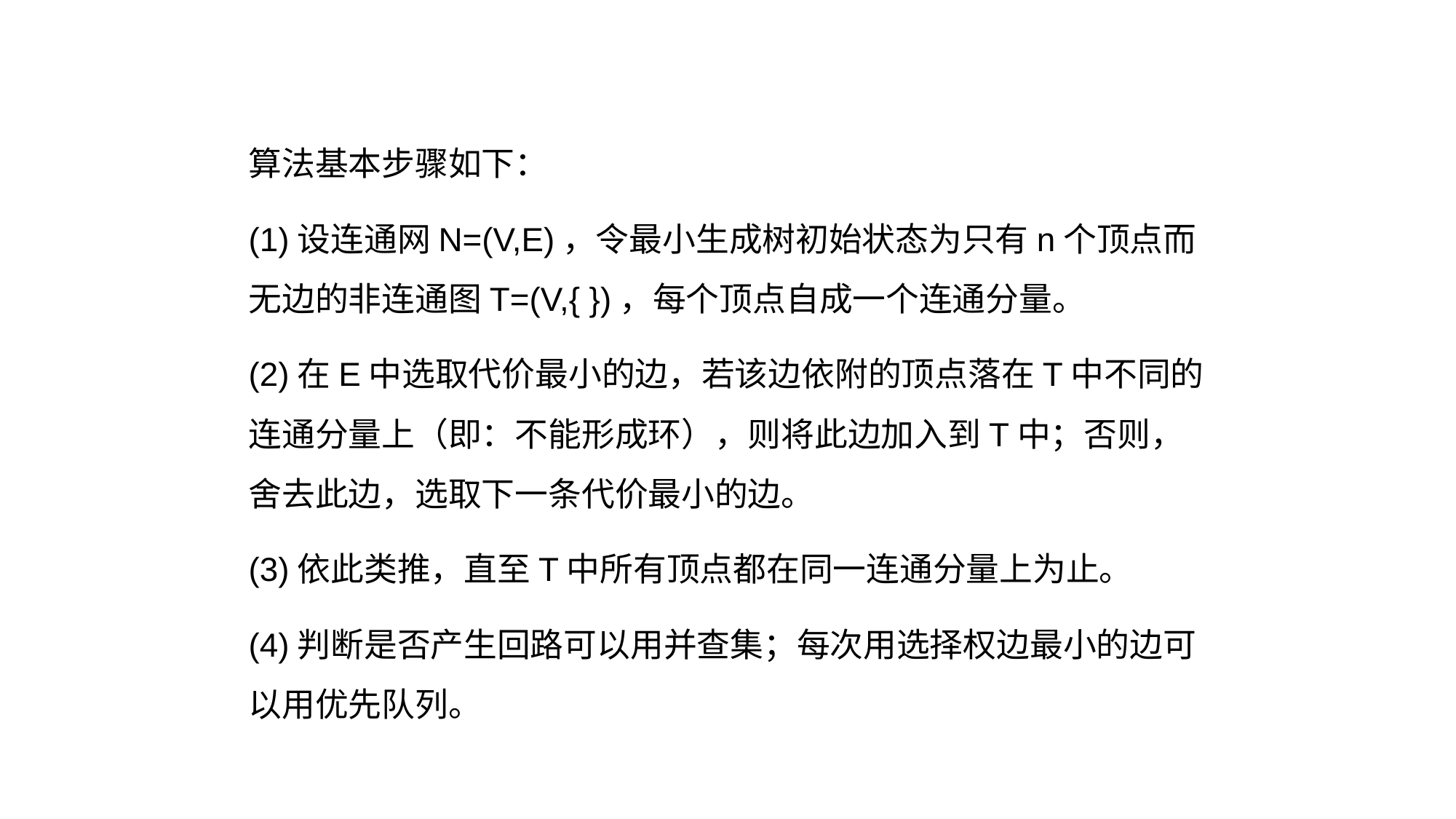

算法基本步骤如下：
(1)设连通网N=(V,E)，令最小生成树初始状态为只有n个顶点而无边的非连通图T=(V,{ })，每个顶点自成一个连通分量。
(2)在E中选取代价最小的边，若该边依附的顶点落在T中不同的连通分量上（即：不能形成环），则将此边加入到T中；否则，舍去此边，选取下一条代价最小的边。
(3)依此类推，直至T中所有顶点都在同一连通分量上为止。
(4)判断是否产生回路可以用并查集；每次用选择权边最小的边可以用优先队列。